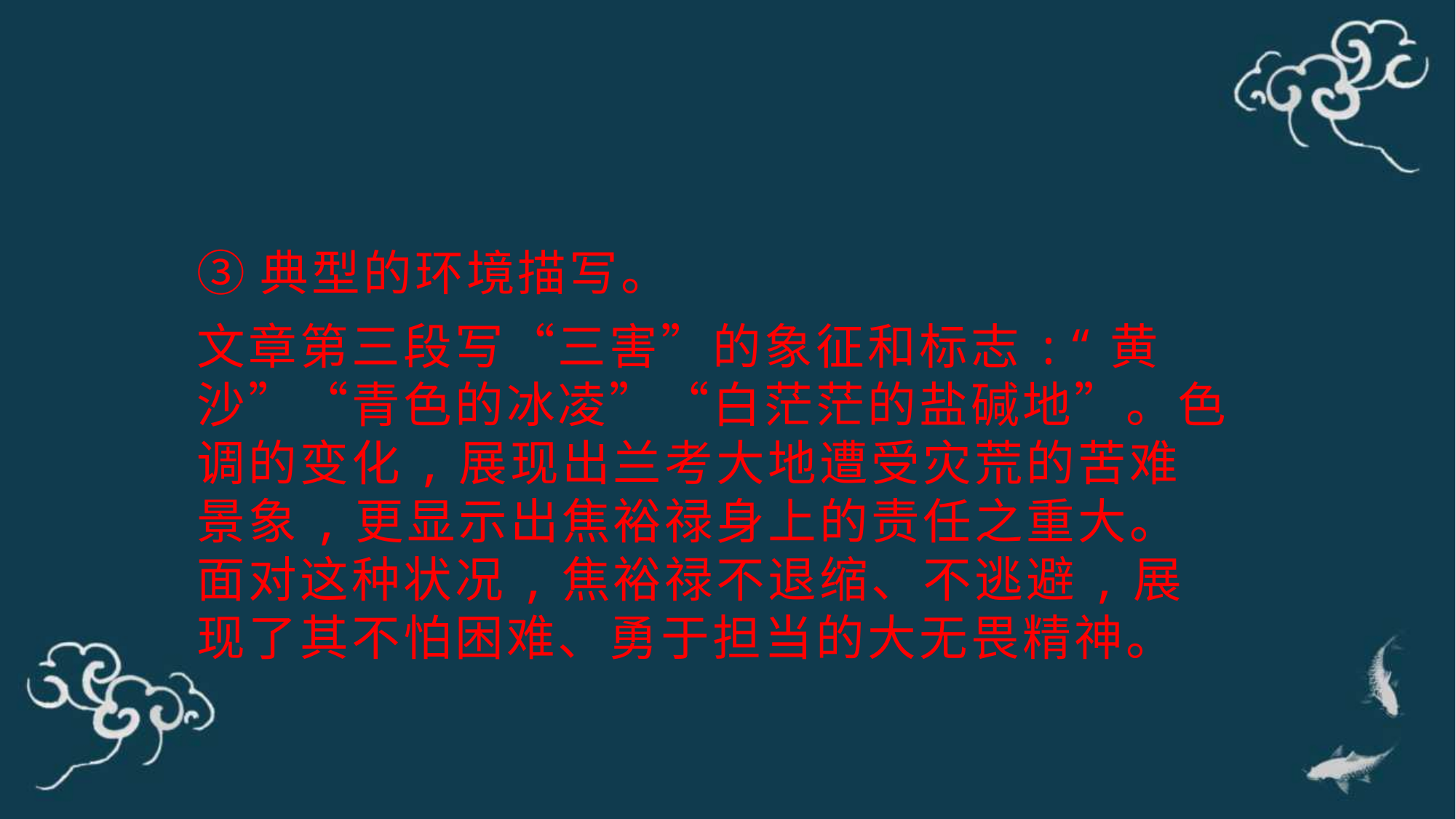

③典型的环境描写。
文章第三段写“三害”的象征和标志:“黄沙”“青色的冰凌”“白茫茫的盐碱地”。色调的变化,展现出兰考大地遭受灾荒的苦难景象,更显示出焦裕禄身上的责任之重大。面对这种状况,焦裕禄不退缩、不逃避,展现了其不怕困难、勇于担当的大无畏精神。